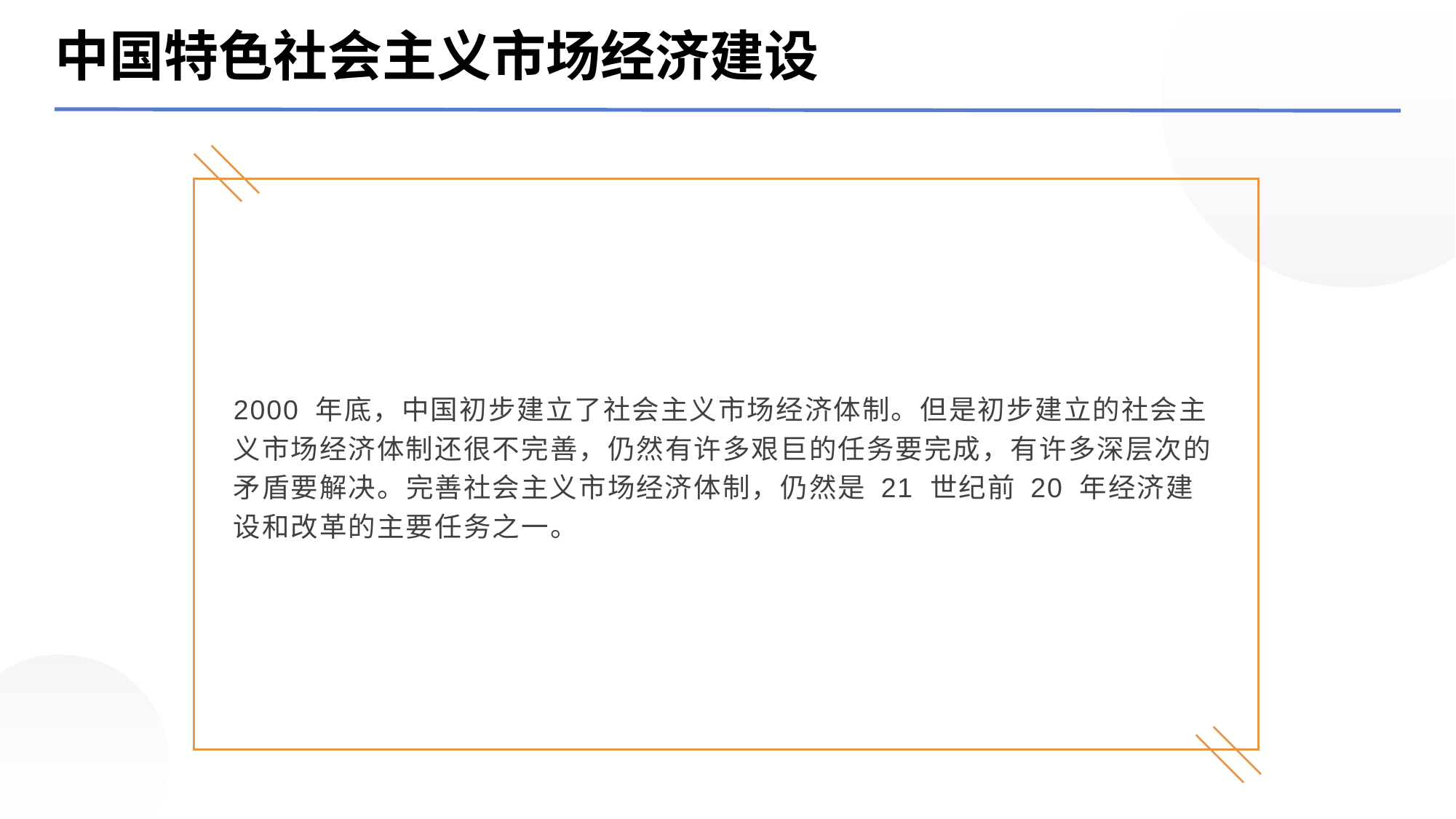

中国特色社会主义市场经济建设

2000 年底，中国初步建立了社会主义市场经济体制。但是初步建立的社会主义市场经济体制还很不完善，仍然有许多艰巨的任务要完成，有许多深层次的矛盾要解决。完善社会主义市场经济体制，仍然是 21 世纪前 20 年经济建设和改革的主要任务之一。